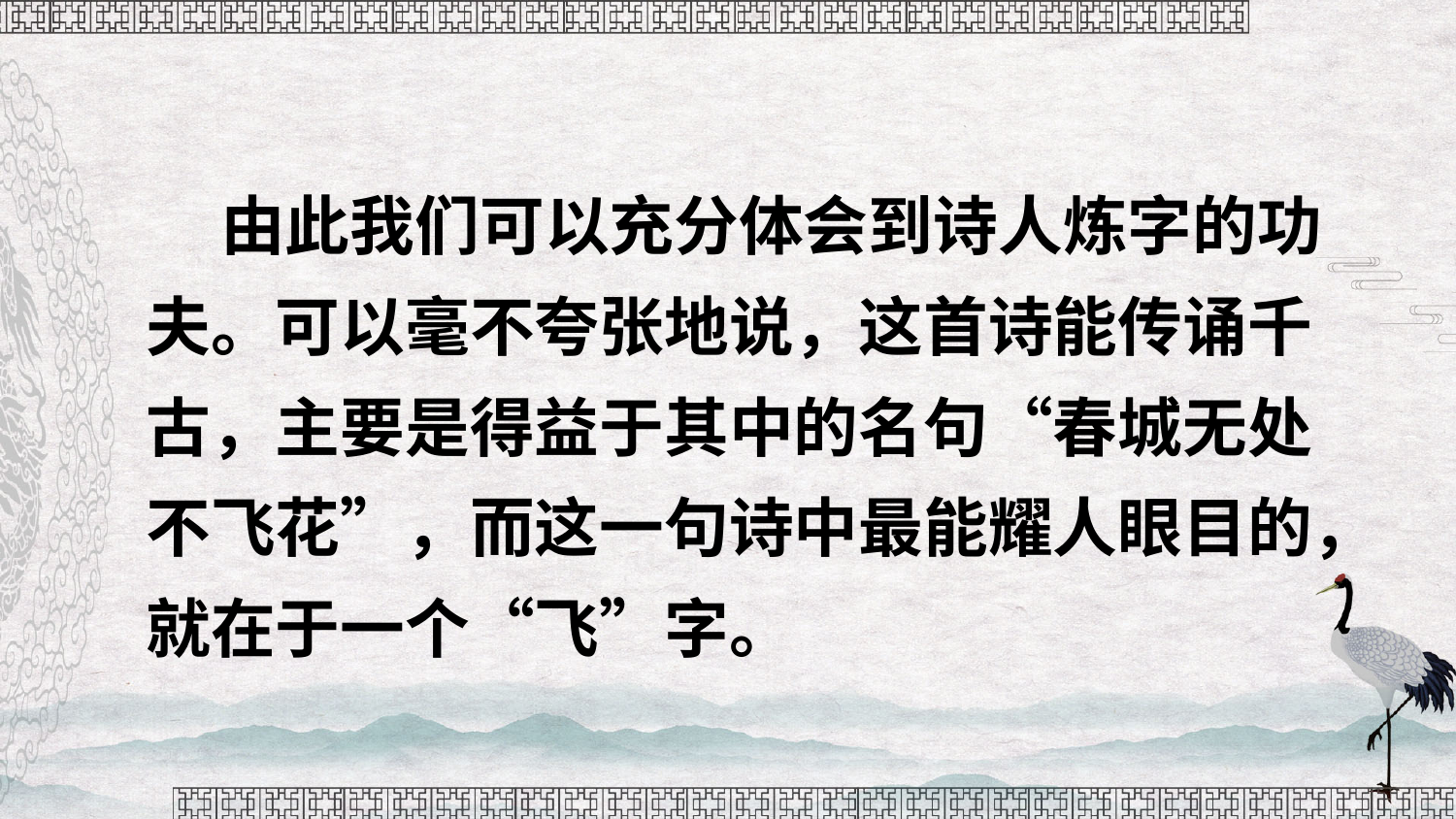

由此我们可以充分体会到诗人炼字的功夫。可以毫不夸张地说，这首诗能传诵千古，主要是得益于其中的名句“春城无处不飞花”，而这一句诗中最能耀人眼目的，就在于一个“飞”字。